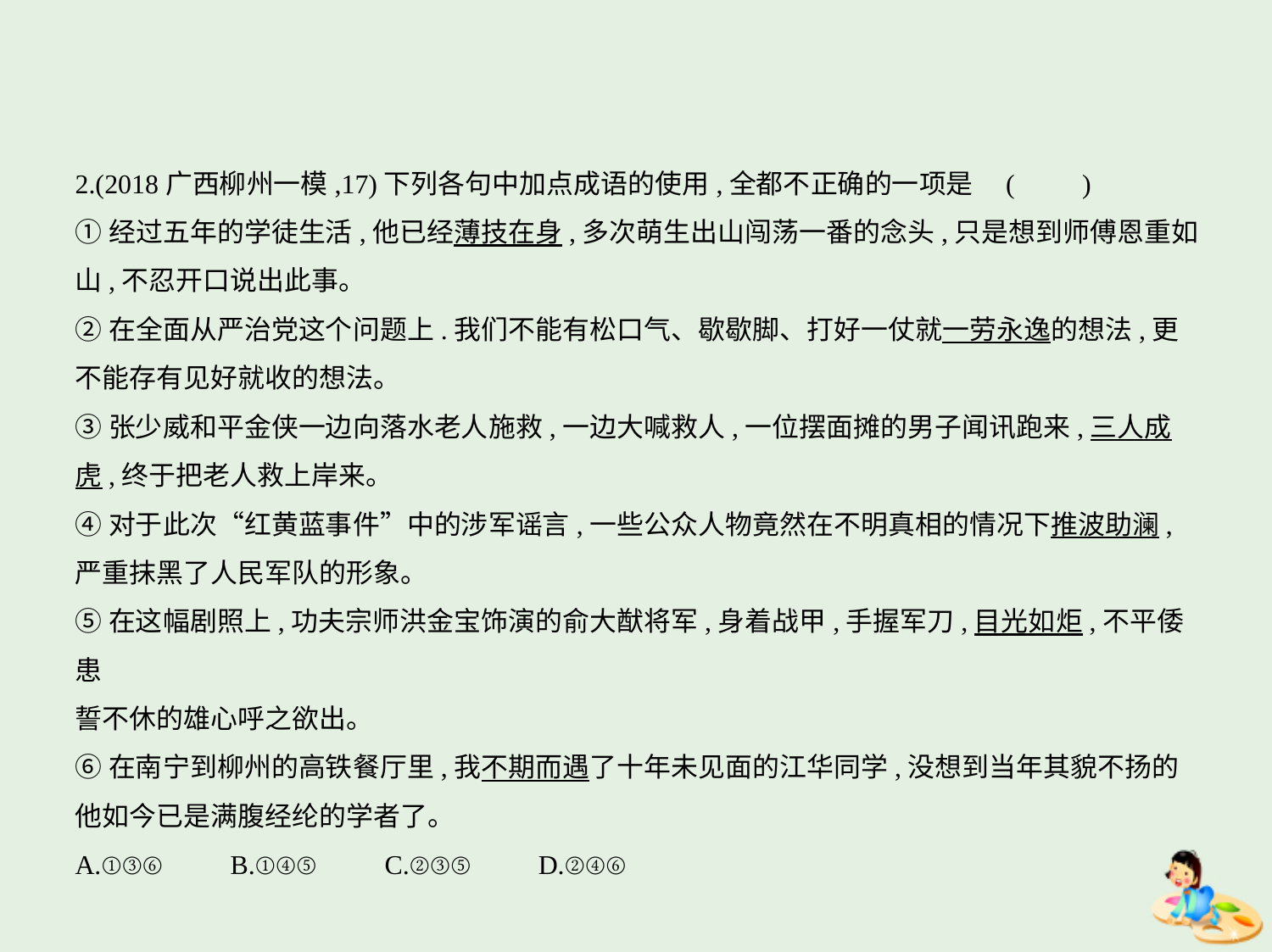

2.(2018广西柳州一模,17)下列各句中加点成语的使用,全都不正确的一项是 (　　)
①经过五年的学徒生活,他已经薄技在身,多次萌生出山闯荡一番的念头,只是想到师傅恩重如
山,不忍开口说出此事。
②在全面从严治党这个问题上.我们不能有松口气、歇歇脚、打好一仗就一劳永逸的想法,更
不能存有见好就收的想法。
③张少威和平金侠一边向落水老人施救,一边大喊救人,一位摆面摊的男子闻讯跑来,三人成
虎,终于把老人救上岸来。
④对于此次“红黄蓝事件”中的涉军谣言,一些公众人物竟然在不明真相的情况下推波助澜,
严重抹黑了人民军队的形象。
⑤在这幅剧照上,功夫宗师洪金宝饰演的俞大猷将军,身着战甲,手握军刀,目光如炬,不平倭患
誓不休的雄心呼之欲出。
⑥在南宁到柳州的高铁餐厅里,我不期而遇了十年未见面的江华同学,没想到当年其貌不扬的
他如今已是满腹经纶的学者了。
A.①③⑥　　B.①④⑤          C.②③⑤　　D.②④⑥